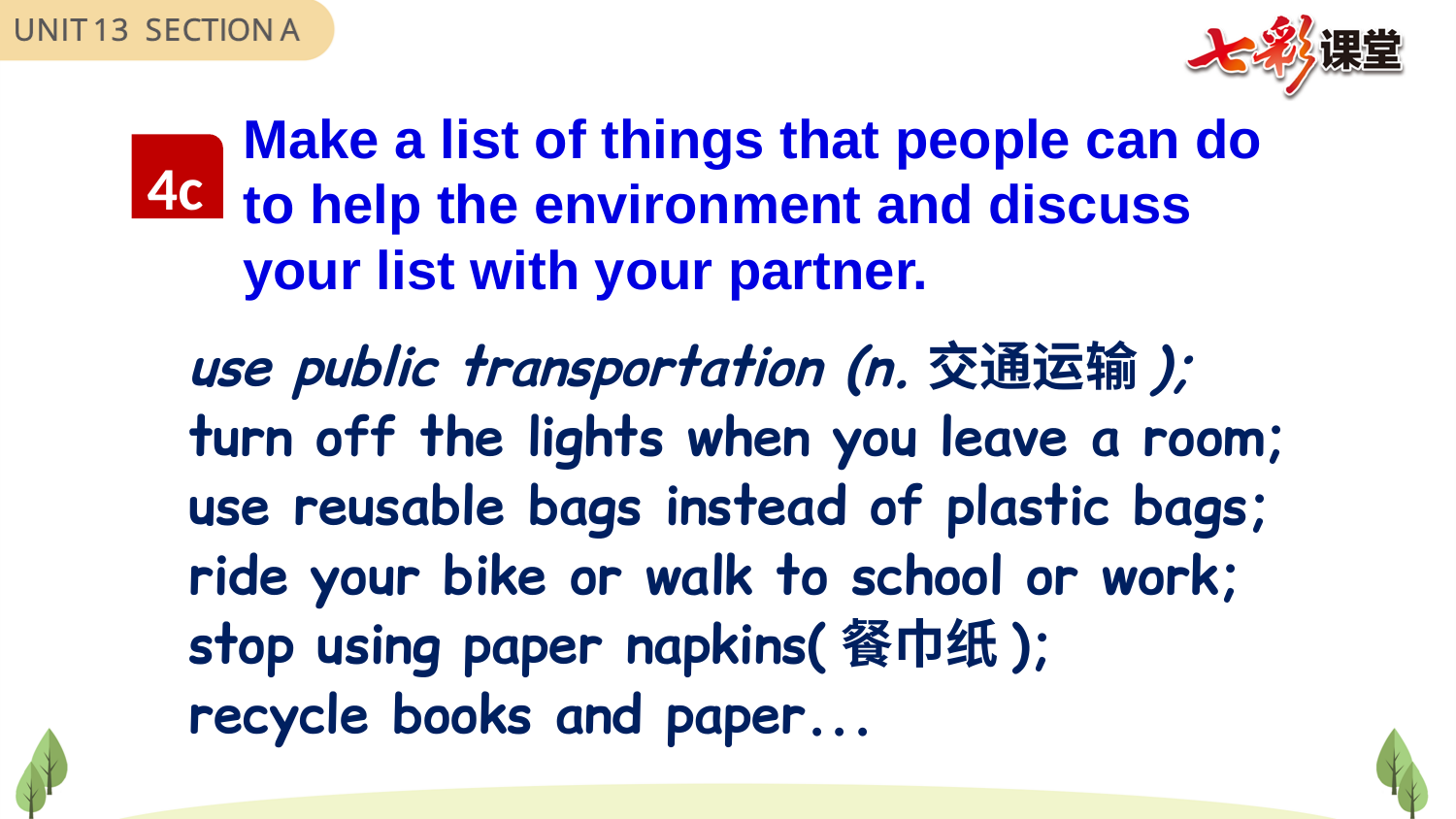

Make a list of things that people can do to help the environment and discuss your list with your partner.
4c
use public transportation (n.交通运输);
turn off the lights when you leave a room;
use reusable bags instead of plastic bags;
ride your bike or walk to school or work;
stop using paper napkins(餐巾纸);
recycle books and paper...